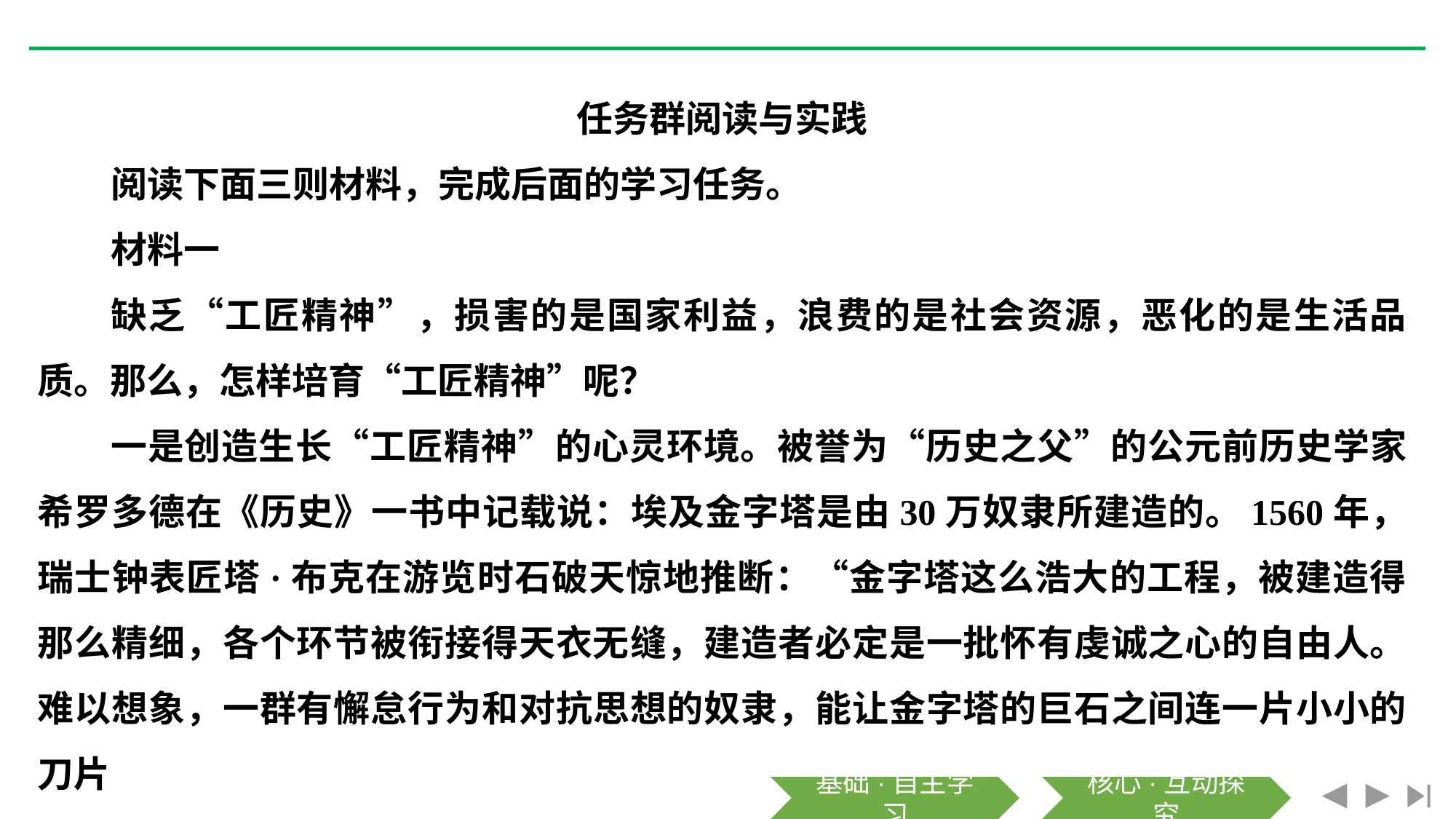

任务群阅读与实践
阅读下面三则材料，完成后面的学习任务。
材料一
缺乏“工匠精神”，损害的是国家利益，浪费的是社会资源，恶化的是生活品质。那么，怎样培育“工匠精神”呢？
一是创造生长“工匠精神”的心灵环境。被誉为“历史之父”的公元前历史学家希罗多德在《历史》一书中记载说：埃及金字塔是由30万奴隶所建造的。1560年，瑞士钟表匠塔·布克在游览时石破天惊地推断：“金字塔这么浩大的工程，被建造得那么精细，各个环节被衔接得天衣无缝，建造者必定是一批怀有虔诚之心的自由人。难以想象，一群有懈怠行为和对抗思想的奴隶，能让金字塔的巨石之间连一片小小的刀片